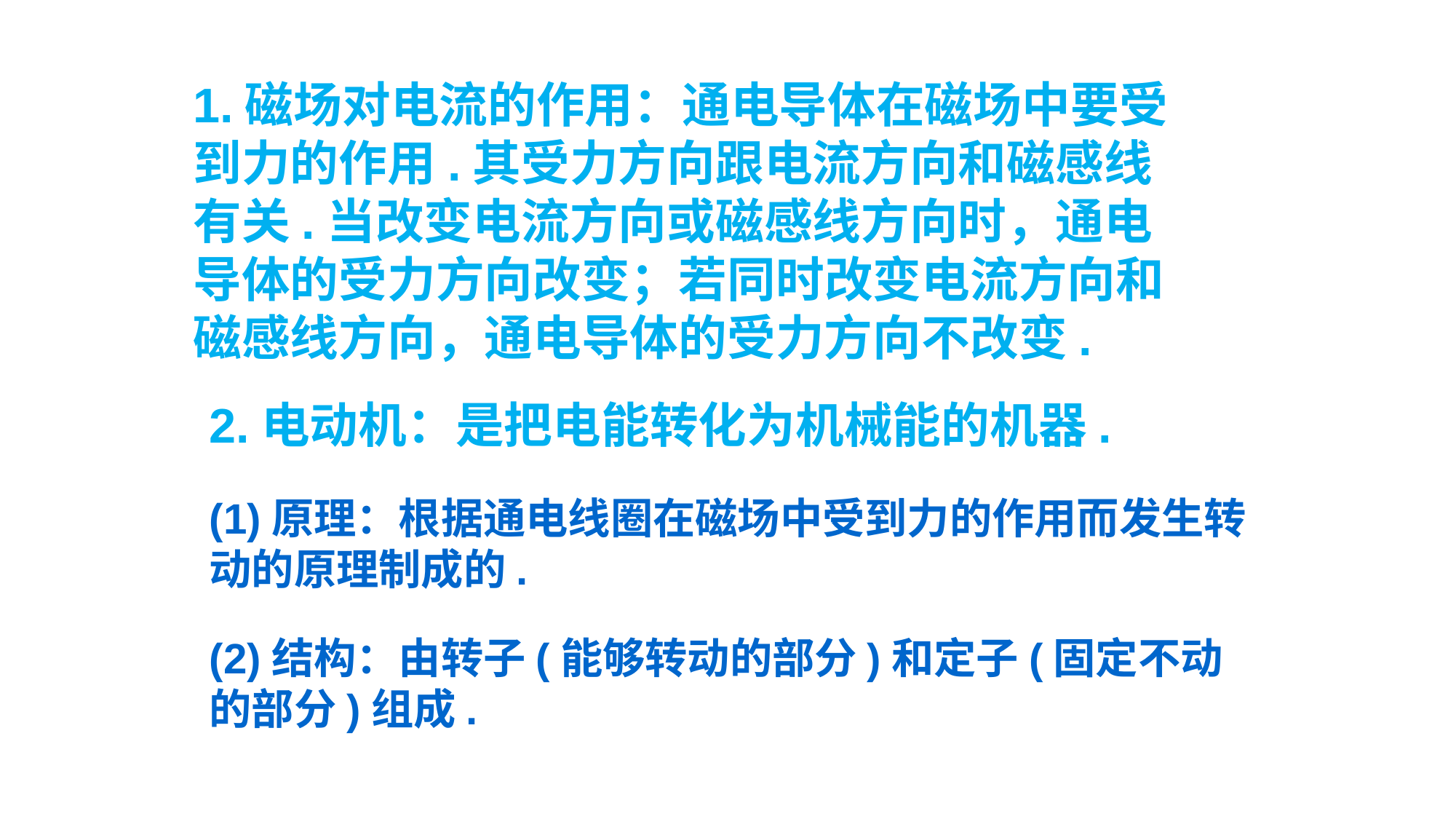

1.磁场对电流的作用：通电导体在磁场中要受到力的作用.其受力方向跟电流方向和磁感线有关.当改变电流方向或磁感线方向时，通电导体的受力方向改变；若同时改变电流方向和磁感线方向，通电导体的受力方向不改变.
2.电动机：是把电能转化为机械能的机器.
(1)原理：根据通电线圈在磁场中受到力的作用而发生转动的原理制成的.
(2)结构：由转子(能够转动的部分)和定子(固定不动的部分)组成.